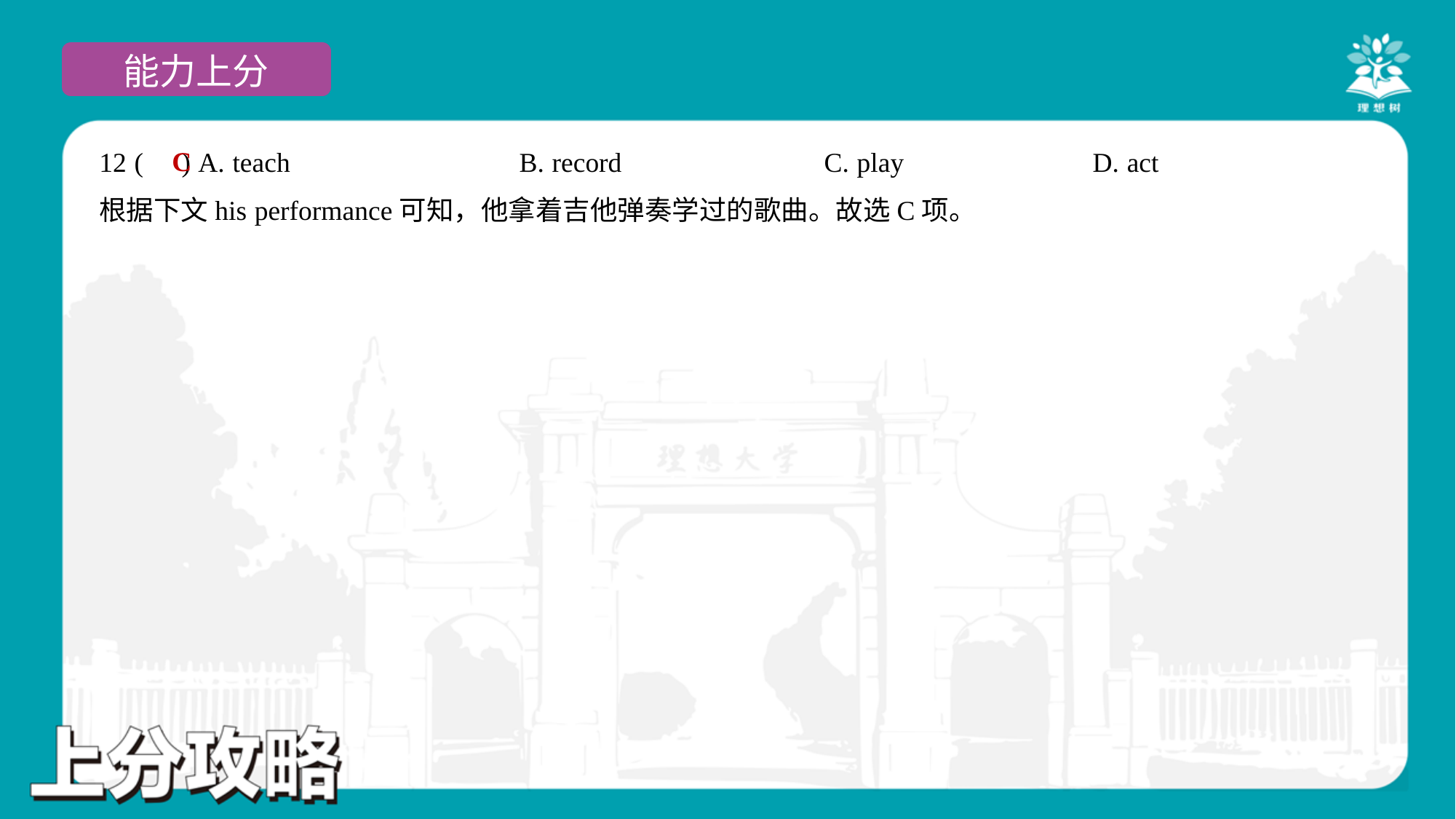

C
12 (     ) A. teach	B. record	C. play	D. act
根据下文his performance可知，他拿着吉他弹奏学过的歌曲。故选C项。